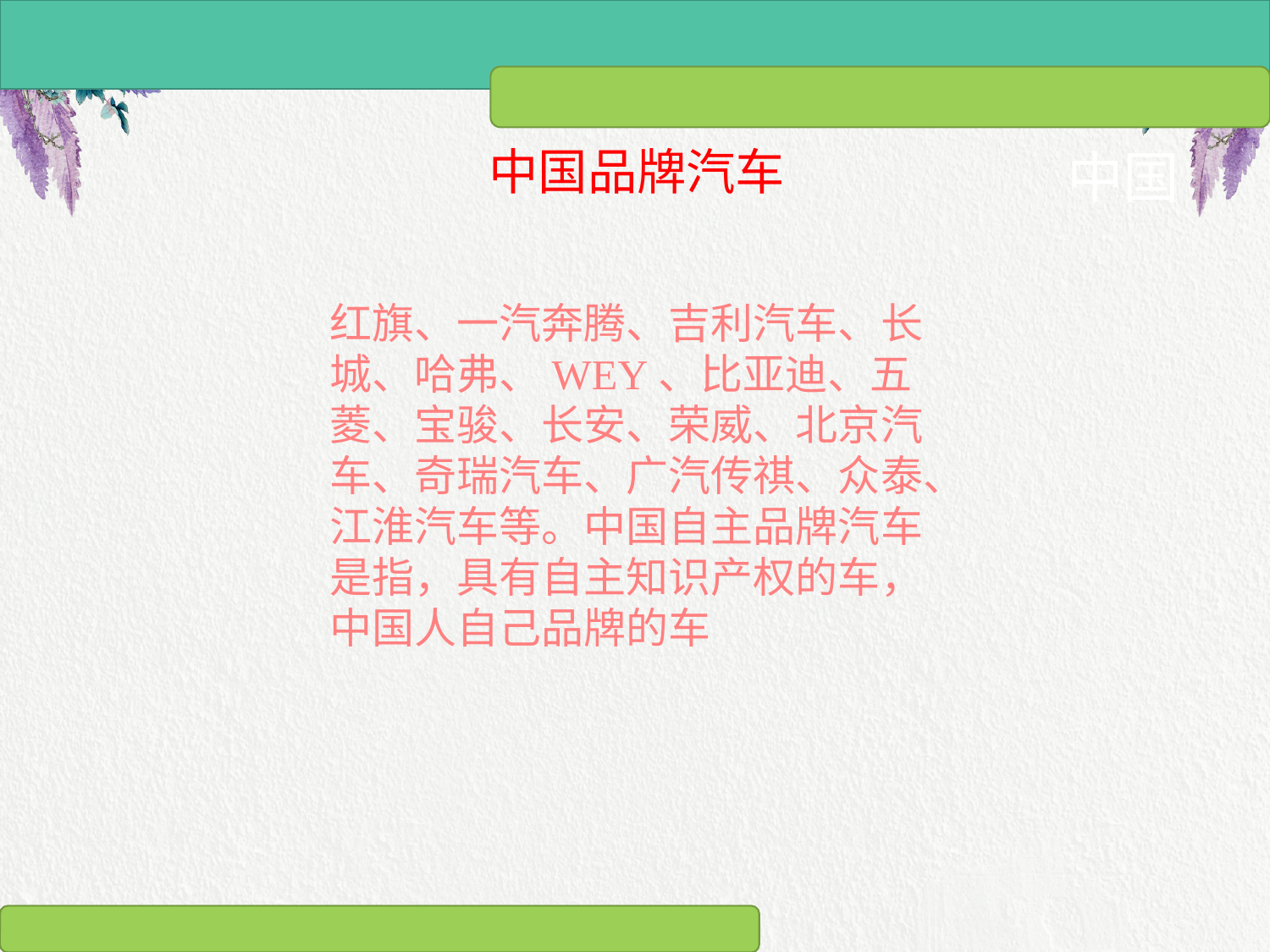

# 中国品牌汽车
中国
红旗、一汽奔腾、吉利汽车、长城、哈弗、WEY、比亚迪、五菱、宝骏、长安、荣威、北京汽车、奇瑞汽车、广汽传祺、众泰、江淮汽车等。中国自主品牌汽车是指，具有自主知识产权的车，中国人自己品牌的车